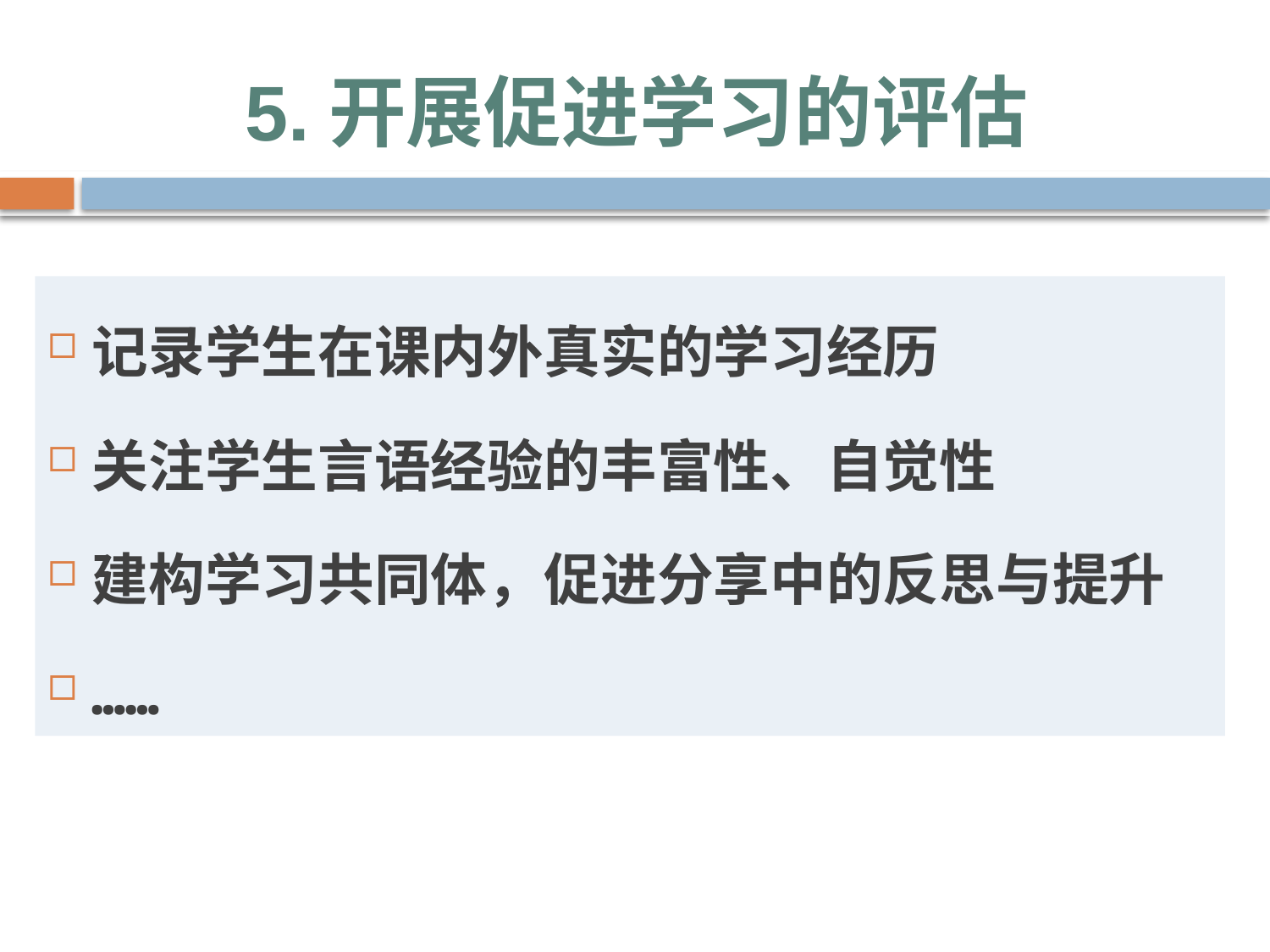

# 5.开展促进学习的评估
记录学生在课内外真实的学习经历
关注学生言语经验的丰富性、自觉性
建构学习共同体，促进分享中的反思与提升
……